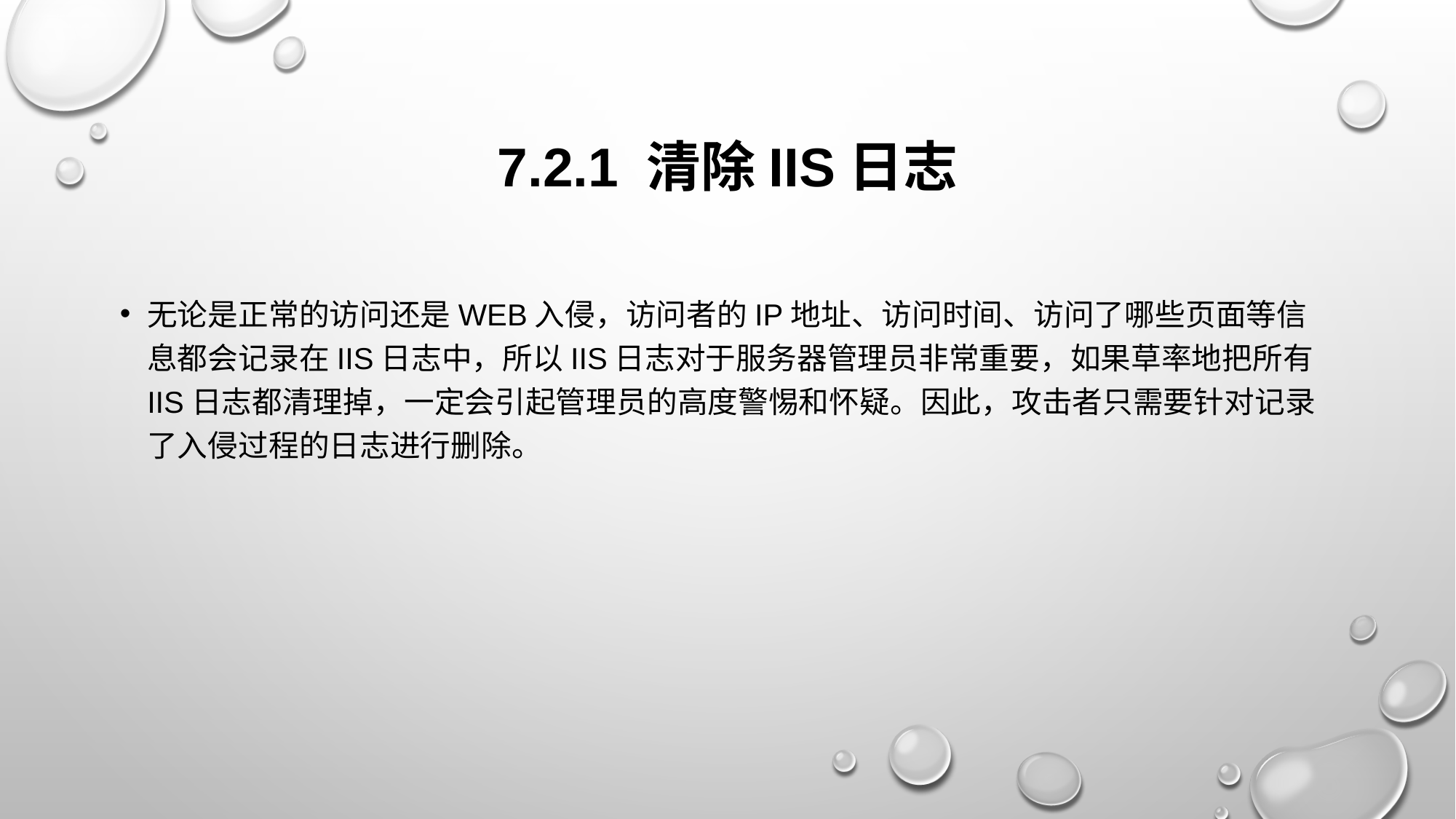

# 7.2.1 清除IIS日志
无论是正常的访问还是Web入侵，访问者的IP地址、访问时间、访问了哪些页面等信息都会记录在IIS日志中，所以IIS日志对于服务器管理员非常重要，如果草率地把所有IIS日志都清理掉，一定会引起管理员的高度警惕和怀疑。因此，攻击者只需要针对记录了入侵过程的日志进行删除。